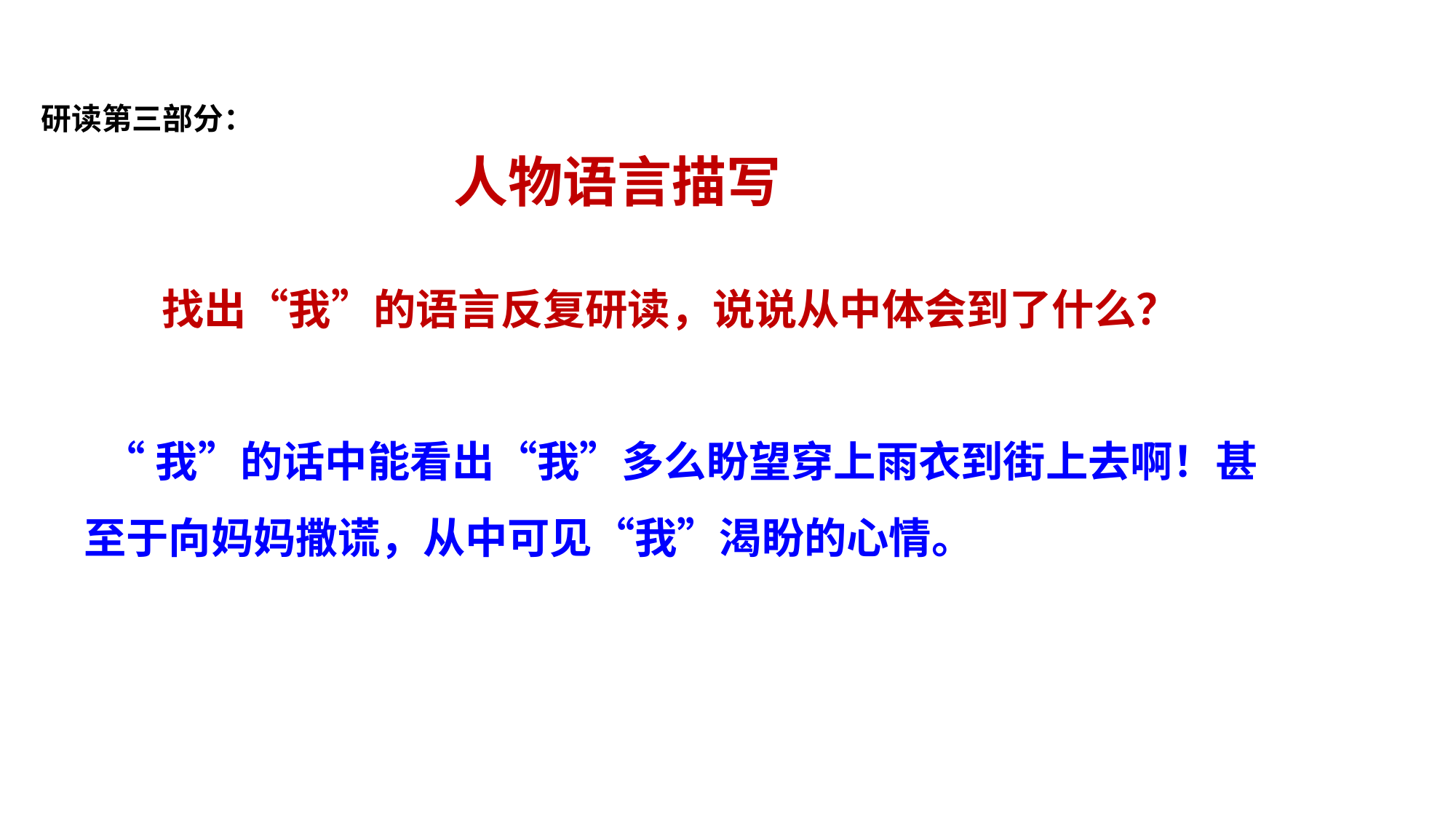

研读第三部分：
人物语言描写
       找出“我”的语言反复研读，说说从中体会到了什么？

  “我”的话中能看出“我”多么盼望穿上雨衣到街上去啊！甚至于向妈妈撒谎，从中可见“我”渴盼的心情。